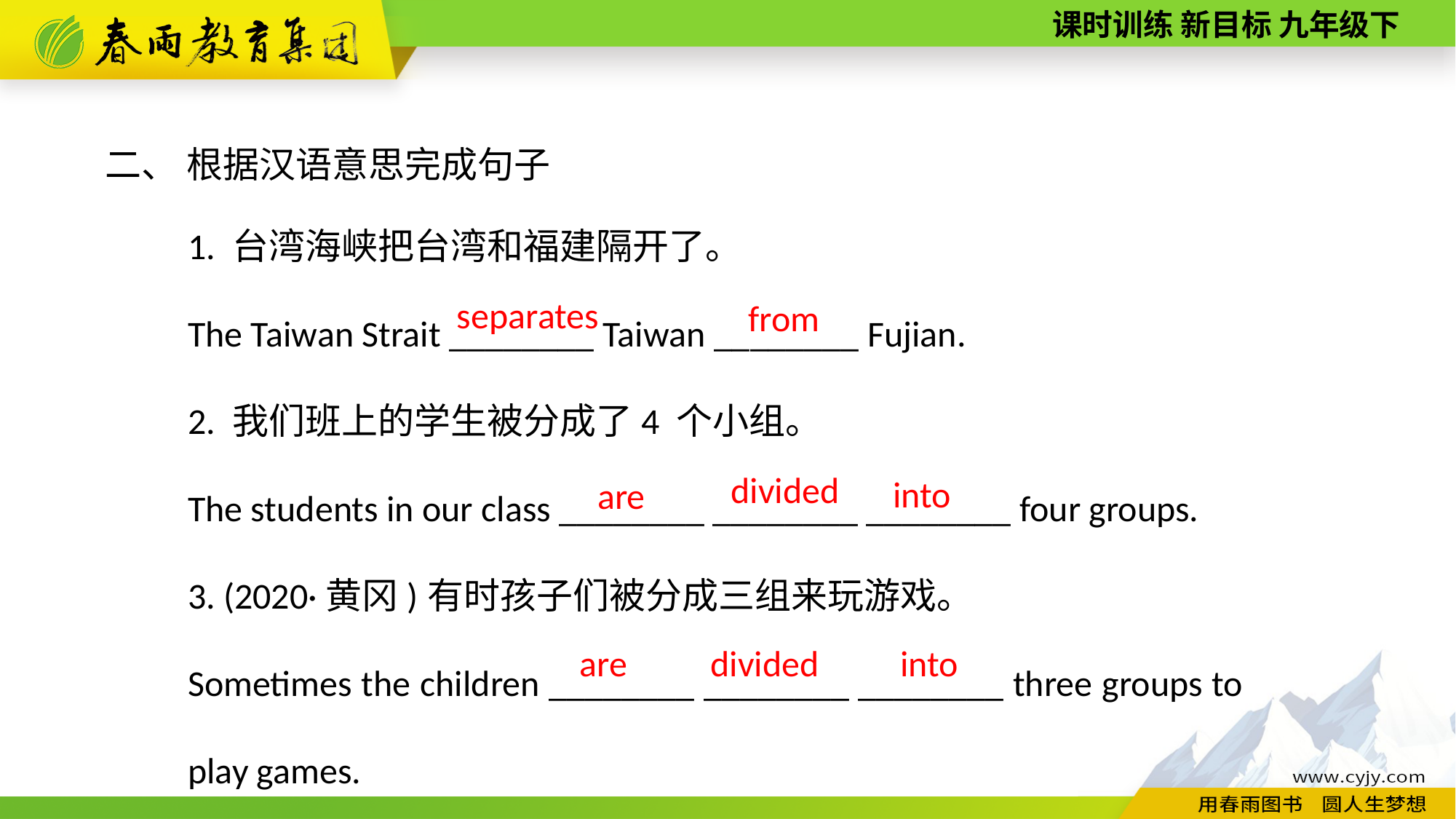

二、 根据汉语意思完成句子
1. 台湾海峡把台湾和福建隔开了。
The Taiwan Strait ________ Taiwan ________ Fujian.
2. 我们班上的学生被分成了4 个小组。
The students in our class ________ ________ ________ four groups.
3. (2020·黄冈)有时孩子们被分成三组来玩游戏。
Sometimes the children ________ ________ ________ three groups to play games.
separates
from
divided
into
are
are
divided
into